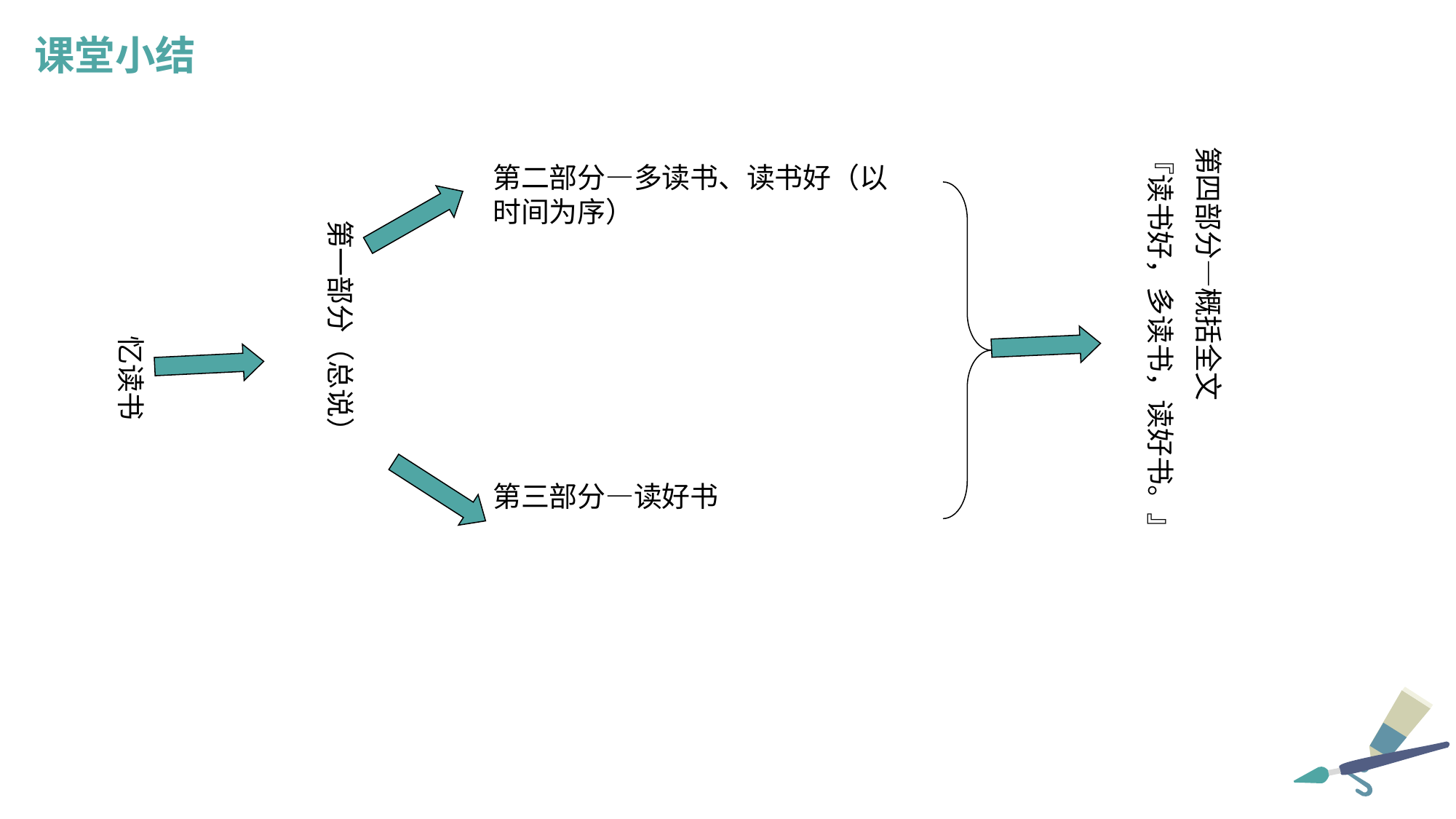

课堂小结
第四部分—概括全文
『读书好，多读书，读好书。』
第二部分—多读书、读书好（以时间为序）

第一部分（总说）
忆读书

第三部分—读好书